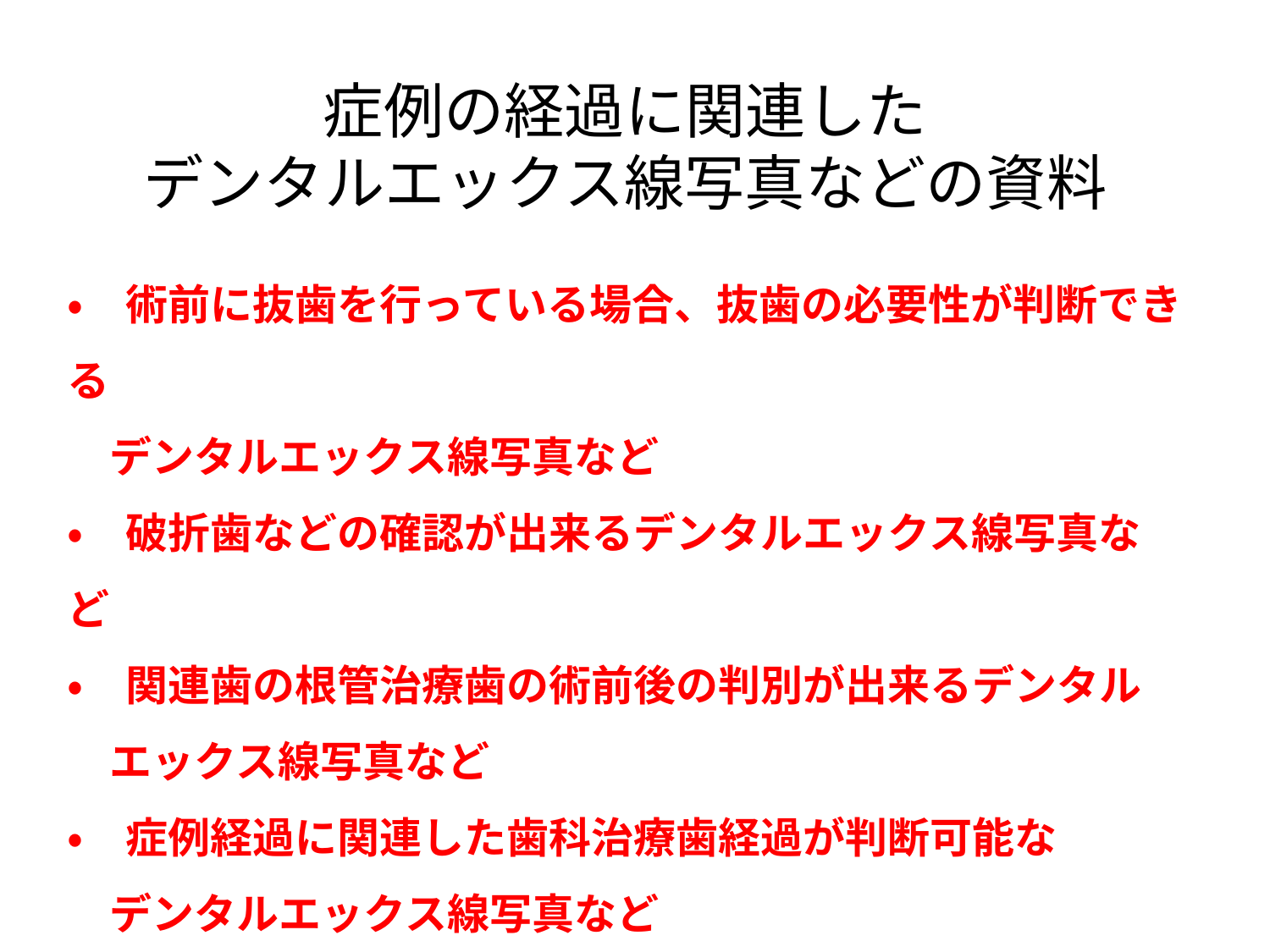

症例の経過に関連した
デンタルエックス線写真などの資料
・　術前に抜歯を行っている場合、抜歯の必要性が判断できる
　デンタルエックス線写真など
・　破折歯などの確認が出来るデンタルエックス線写真など
・　関連歯の根管治療歯の術前後の判別が出来るデンタル
　エックス線写真など
・　症例経過に関連した歯科治療歯経過が判断可能な
　デンタルエックス線写真など
・　歯周病治療関連のデンタル１０～１４枚法写真　　など